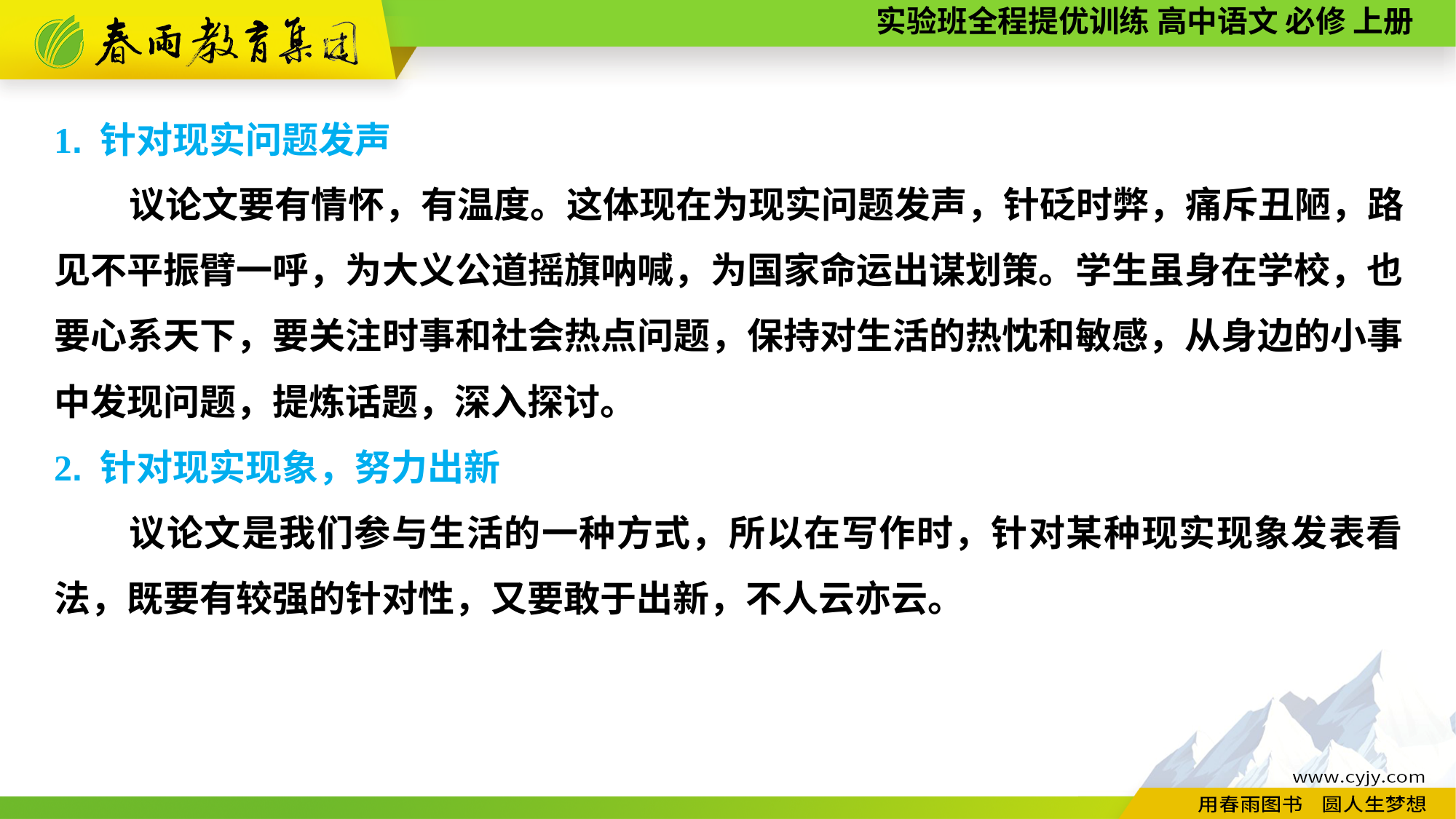

1. 针对现实问题发声
议论文要有情怀，有温度。这体现在为现实问题发声，针砭时弊，痛斥丑陋，路见不平振臂一呼，为大义公道摇旗呐喊，为国家命运出谋划策。学生虽身在学校，也要心系天下，要关注时事和社会热点问题，保持对生活的热忱和敏感，从身边的小事中发现问题，提炼话题，深入探讨。
2. 针对现实现象，努力出新
议论文是我们参与生活的一种方式，所以在写作时，针对某种现实现象发表看法，既要有较强的针对性，又要敢于出新，不人云亦云。